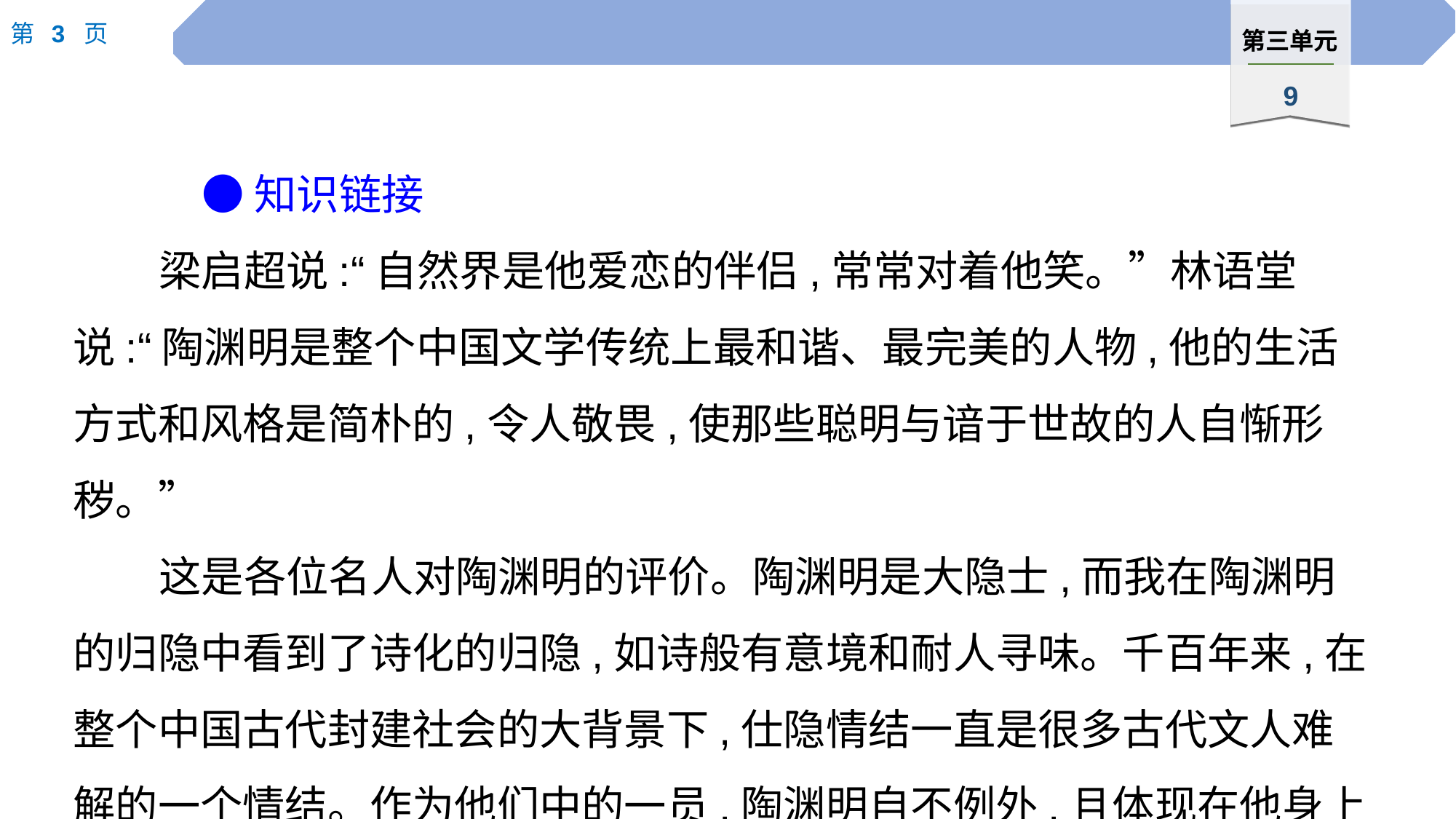

●知识链接
梁启超说:“自然界是他爱恋的伴侣,常常对着他笑。”林语堂说:“陶渊明是整个中国文学传统上最和谐、最完美的人物,他的生活方式和风格是简朴的,令人敬畏,使那些聪明与谙于世故的人自惭形秽。”
这是各位名人对陶渊明的评价。陶渊明是大隐士,而我在陶渊明的归隐中看到了诗化的归隐,如诗般有意境和耐人寻味。千百年来,在整个中国古代封建社会的大背景下,仕隐情结一直是很多古代文人难解的一个情结。作为他们中的一员,陶渊明自不例外,且体现在他身上的这种独特、鲜明又执着的仕隐观是后代文人所不可企及的。